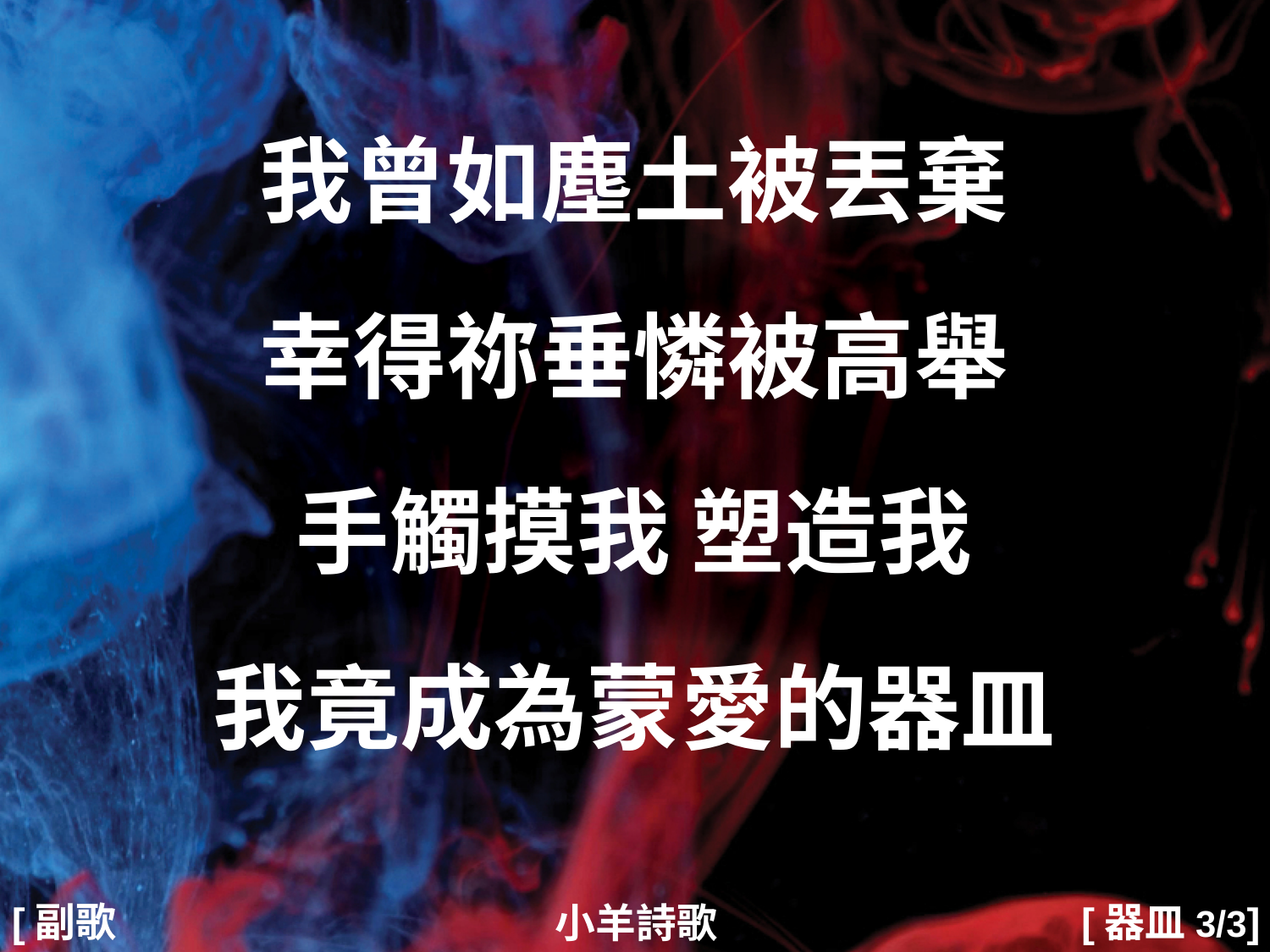

我曾如塵土被丟棄

幸得祢垂憐被高舉

手觸摸我 塑造我

我竟成為蒙愛的器皿

#

[副歌2]
[器皿3/3]
小羊詩歌